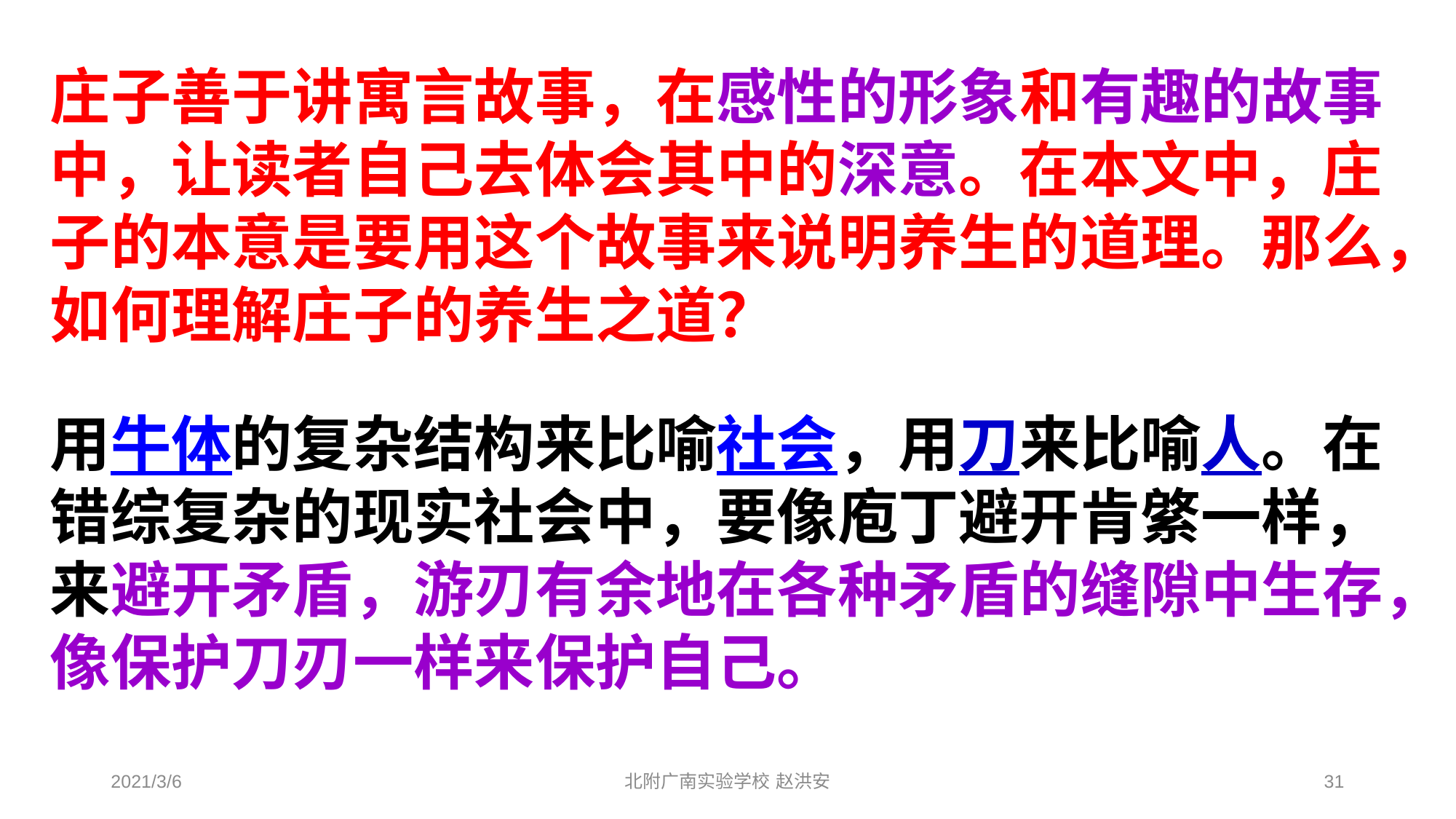

庄子善于讲寓言故事，在感性的形象和有趣的故事中，让读者自己去体会其中的深意。在本文中，庄子的本意是要用这个故事来说明养生的道理。那么，如何理解庄子的养生之道？
用牛体的复杂结构来比喻社会，用刀来比喻人。在错综复杂的现实社会中，要像庖丁避开肯綮一样，来避开矛盾，游刃有余地在各种矛盾的缝隙中生存，像保护刀刃一样来保护自己。
2021/3/6
北附广南实验学校 赵洪安
31